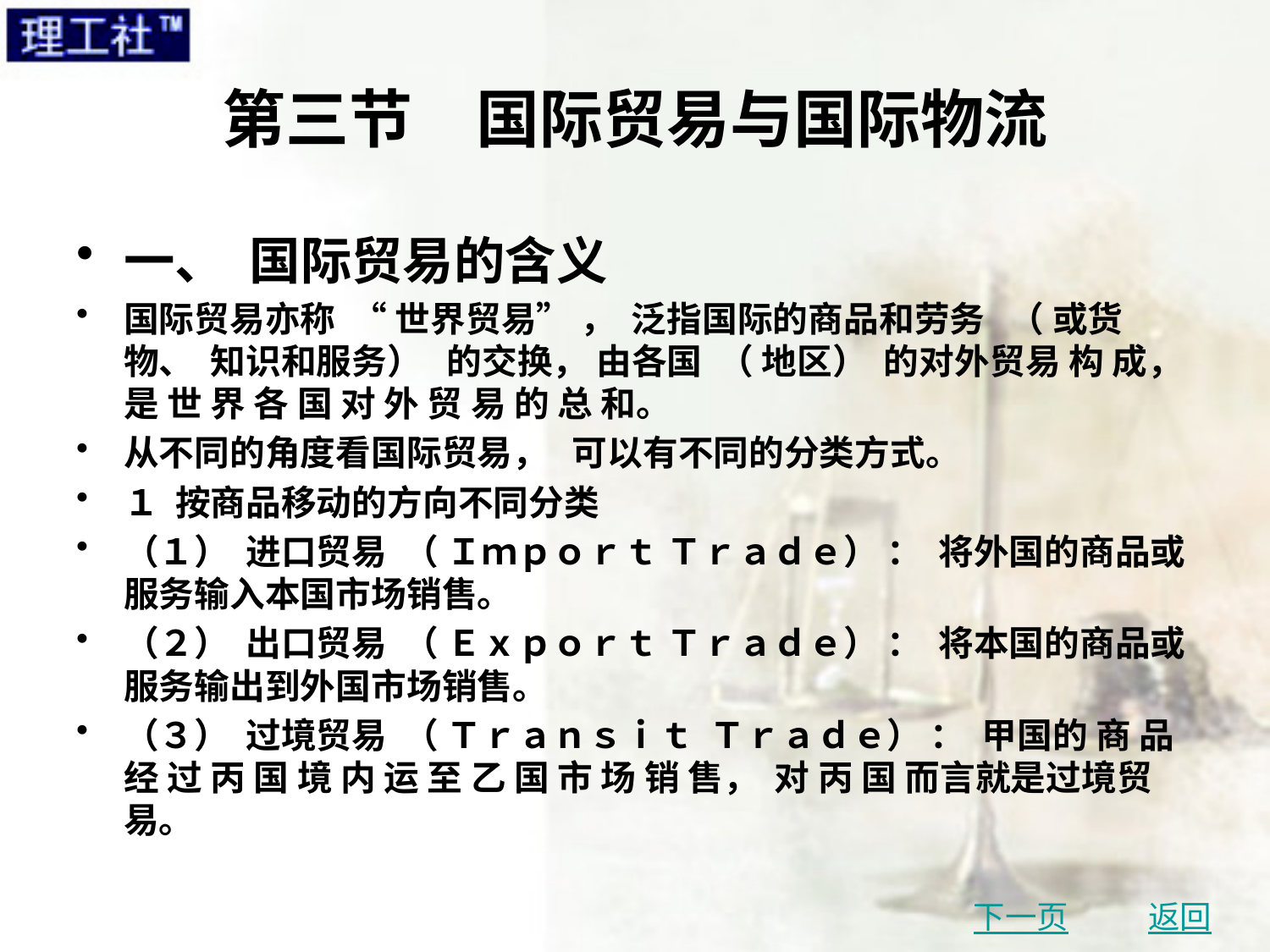

# 第三节　国际贸易与国际物流
一、  国际贸易的含义
国际贸易亦称  “ 世界贸易” ，  泛指国际的商品和劳务   （ 或货物、  知识和服务）   的交换， 由各国  （ 地区）  的对外贸易 构 成，  是 世 界 各 国 对 外 贸 易 的 总 和。
从不同的角度看国际贸易，   可以有不同的分类方式。
１  按商品移动的方向不同分类
（１）  进口贸易  （ Ｉｍｐｏｒｔ Ｔｒａｄｅ） ：  将外国的商品或服务输入本国市场销售。
（２）  出口贸易  （ Ｅｘｐｏｒｔ Ｔｒａｄｅ） ：  将本国的商品或服务输出到外国市场销售。
（３）  过境贸易  （ Ｔｒａｎｓｉｔ  Ｔｒａｄｅ） ：  甲国的 商 品 经 过 丙 国 境 内 运 至 乙 国 市 场 销 售，  对 丙 国 而言就是过境贸易。
下一页
返回